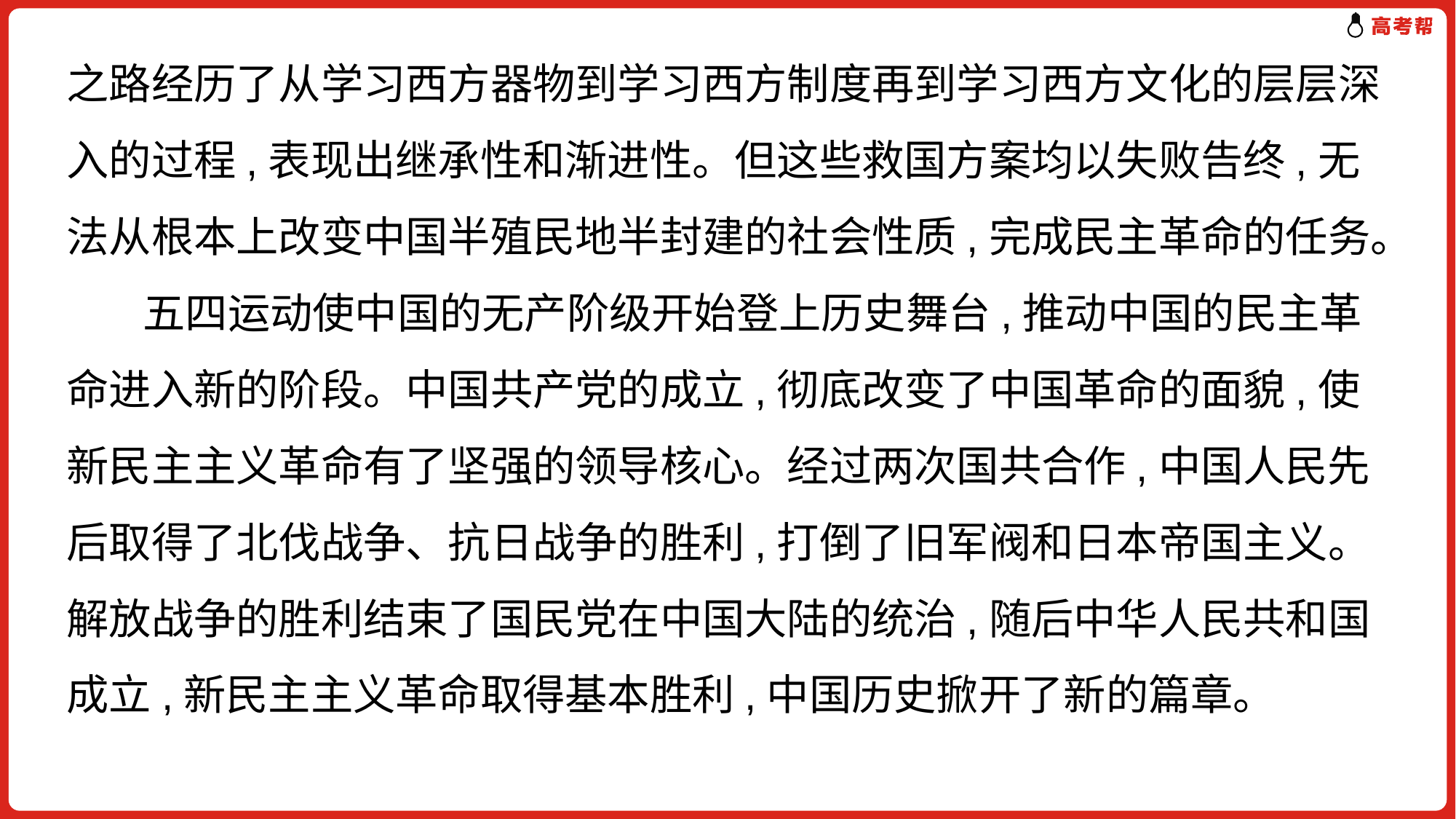

之路经历了从学习西方器物到学习西方制度再到学习西方文化的层层深入的过程,表现出继承性和渐进性。但这些救国方案均以失败告终,无法从根本上改变中国半殖民地半封建的社会性质,完成民主革命的任务。
       五四运动使中国的无产阶级开始登上历史舞台,推动中国的民主革命进入新的阶段。中国共产党的成立,彻底改变了中国革命的面貌,使新民主主义革命有了坚强的领导核心。经过两次国共合作,中国人民先后取得了北伐战争、抗日战争的胜利,打倒了旧军阀和日本帝国主义。解放战争的胜利结束了国民党在中国大陆的统治,随后中华人民共和国成立,新民主主义革命取得基本胜利,中国历史掀开了新的篇章。